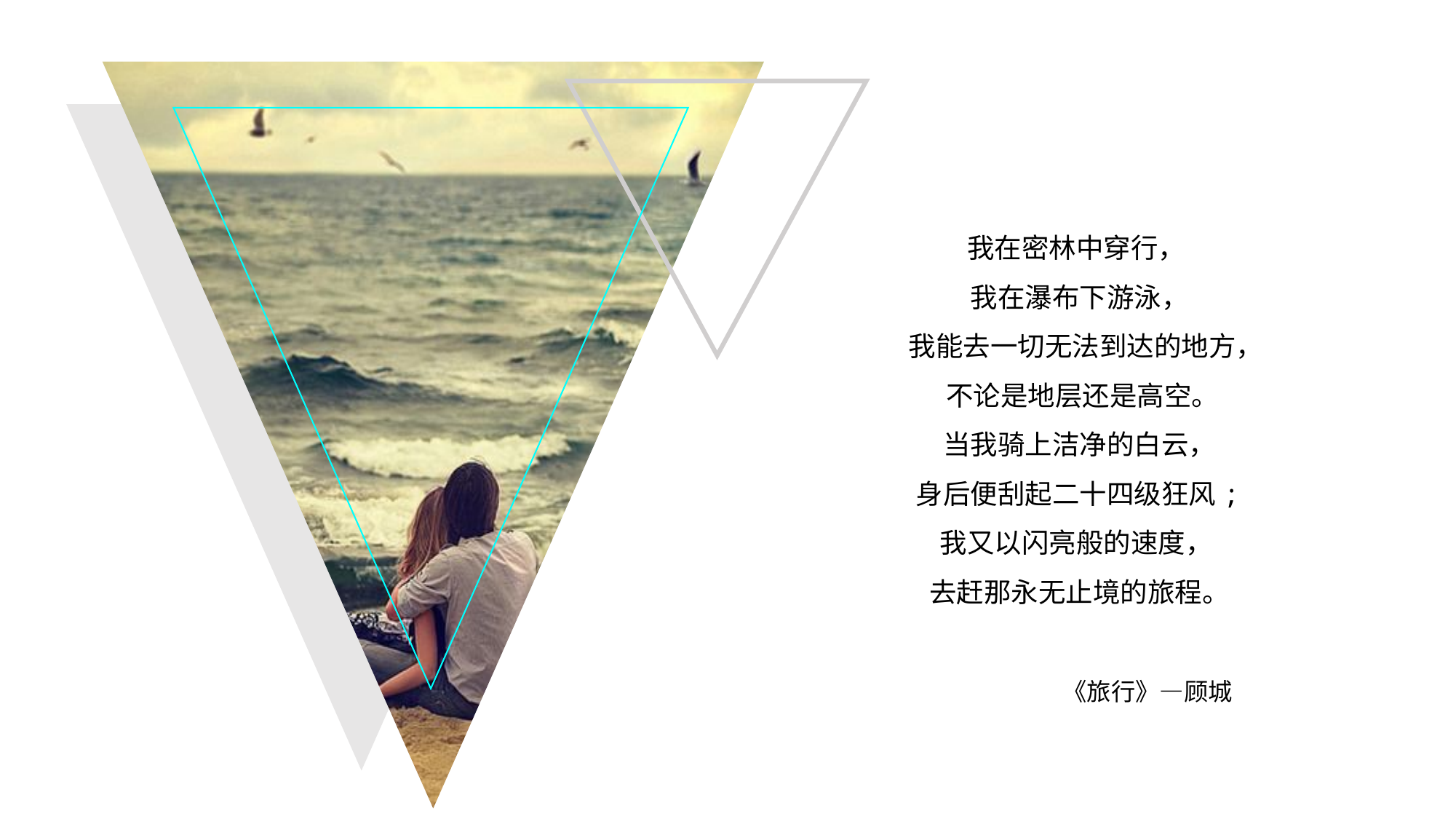

我在密林中穿行，
我在瀑布下游泳，
 我能去一切无法到达的地方，
 不论是地层还是高空。
当我骑上洁净的白云，
 身后便刮起二十四级狂风;
我又以闪亮般的速度，
去赶那永无止境的旅程。

                     《旅行》—顾城